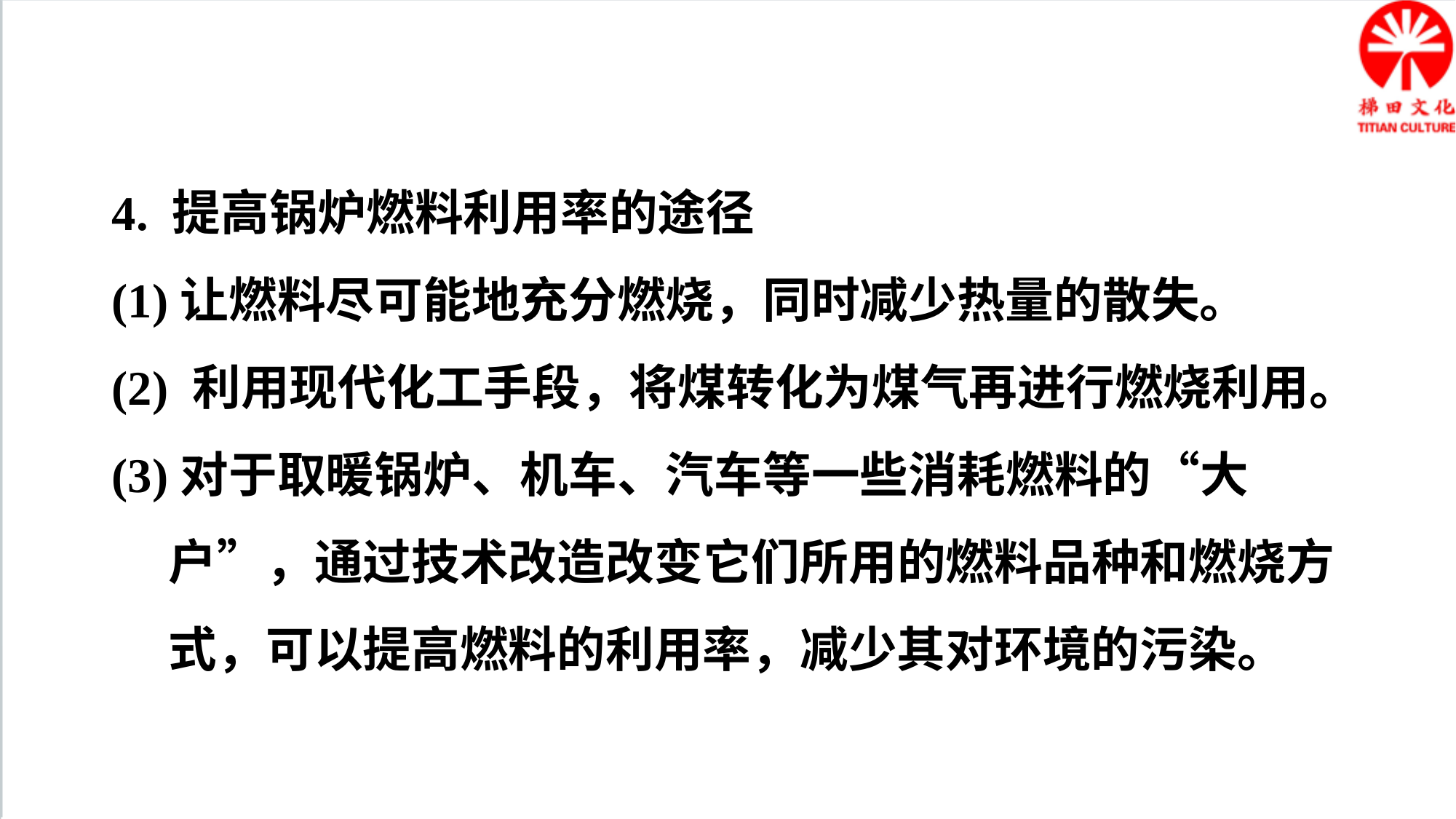

4. 提高锅炉燃料利用率的途径
(1)让燃料尽可能地充分燃烧，同时减少热量的散失。
(2) 利用现代化工手段，将煤转化为煤气再进行燃烧利用。
(3)对于取暖锅炉、机车、汽车等一些消耗燃料的“大户”，通过技术改造改变它们所用的燃料品种和燃烧方式，可以提高燃料的利用率，减少其对环境的污染。